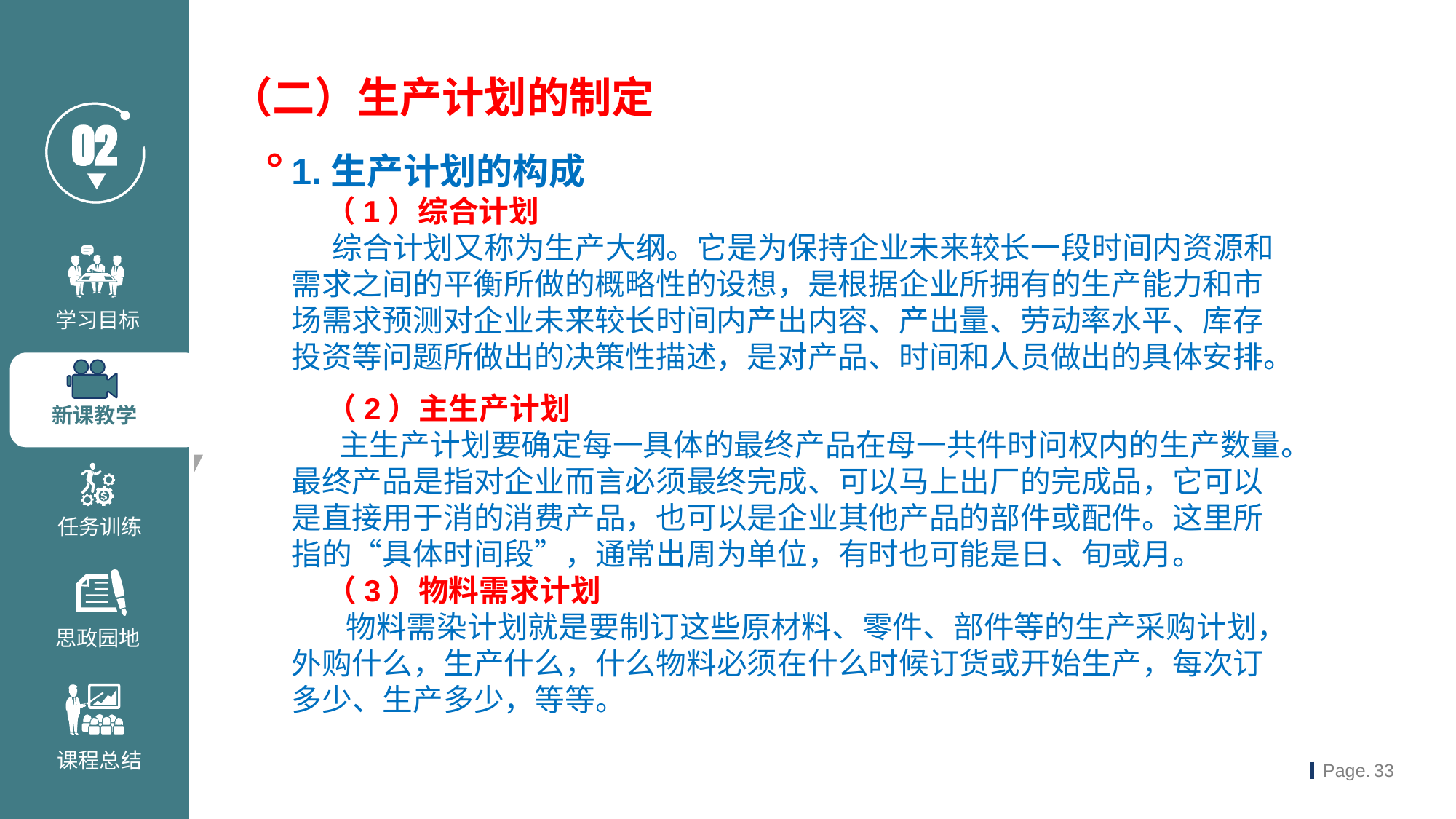

（二）生产计划的制定。
1.生产计划的构成
    （1）综合计划
     综合计划又称为生产大纲。它是为保持企业未来较长一段时间内资源和需求之间的平衡所做的概略性的设想，是根据企业所拥有的生产能力和市场需求预测对企业未来较长时间内产出内容、产出量、劳动率水平、库存投资等问题所做出的决策性描述，是对产品、时间和人员做出的具体安排。
    （2）主生产计划
      主生产计划要确定每一具体的最终产品在母一共件时问权内的生产数量。最终产品是指对企业而言必须最终完成、可以马上出厂的完成品，它可以是直接用于消的消费产品，也可以是企业其他产品的部件或配件。这里所指的“具体时间段”，通常出周为单位，有时也可能是日、旬或月。
    （3）物料需求计划
       物料需染计划就是要制订这些原材料、零件、部件等的生产采购计划，外购什么，生产什么，什么物料必须在什么时候订货或开始生产，每次订多少、生产多少，等等。